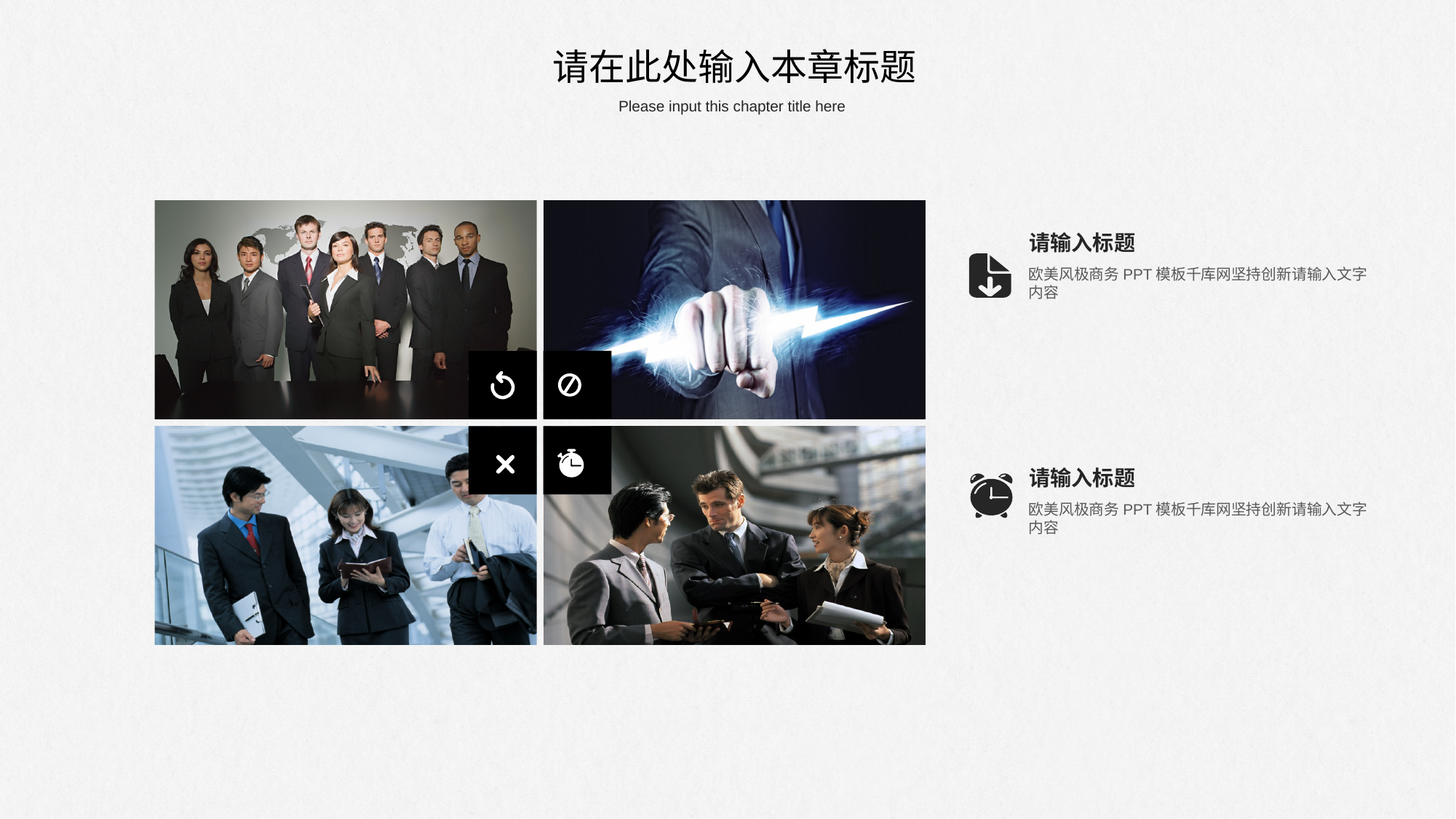

请在此处输入本章标题

Please input this chapter title here

请输入标题

欧美风极商务PPT模板千库网坚持创新请输入文字内容

请输入标题

欧美风极商务PPT模板千库网坚持创新请输入文字内容